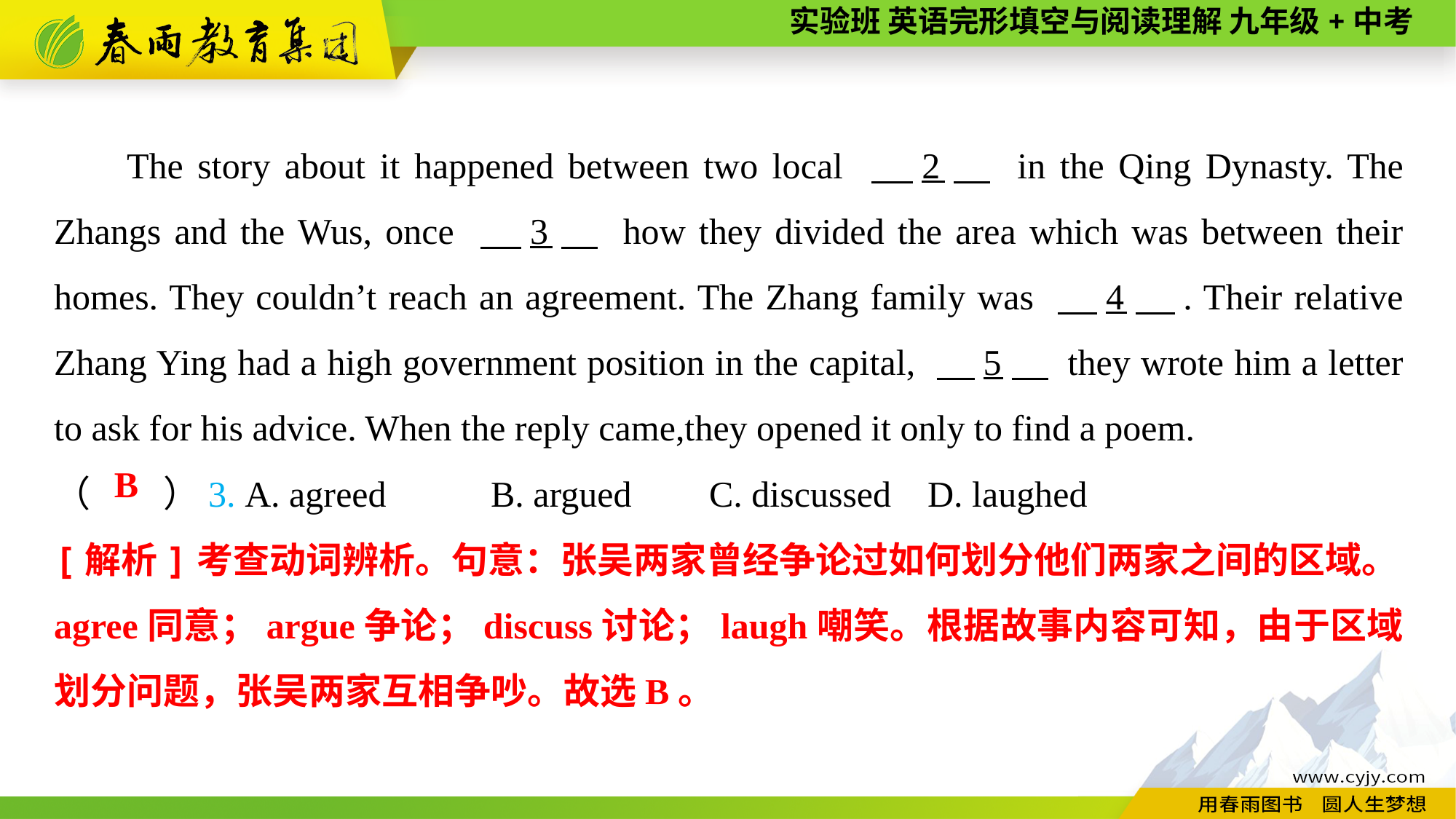

The story about it happened between two local 　2　 in the Qing Dynasty. The Zhangs and the Wus, once 　3　 how they divided the area which was between their homes. They couldn’t reach an agreement. The Zhang family was 　4　. Their relative Zhang Ying had a high government position in the capital, 　5　 they wrote him a letter to ask for his advice. When the reply came,they opened it only to find a poem.
（　　）3. A. agreed	B. argued	C. discussed	D. laughed
B
[解析]考查动词辨析。句意：张吴两家曾经争论过如何划分他们两家之间的区域。agree同意；argue争论；discuss讨论；laugh嘲笑。根据故事内容可知，由于区域划分问题，张吴两家互相争吵。故选B。